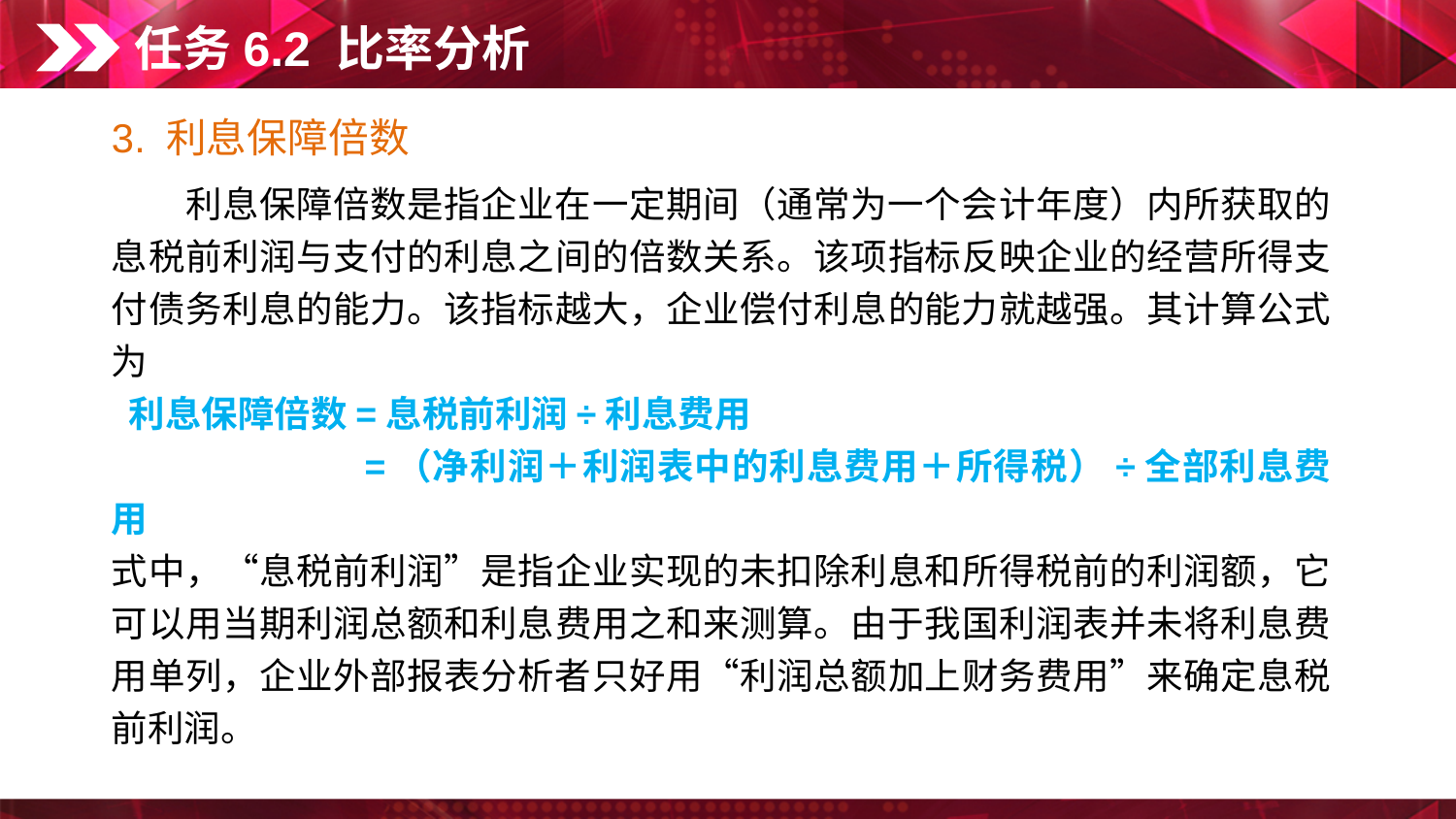

任务6.2 比率分析

3. 利息保障倍数
　　利息保障倍数是指企业在一定期间（通常为一个会计年度）内所获取的息税前利润与支付的利息之间的倍数关系。该项指标反映企业的经营所得支付债务利息的能力。该指标越大，企业偿付利息的能力就越强。其计算公式为
 利息保障倍数=息税前利润÷利息费用
 　　　　　　=（净利润＋利润表中的利息费用＋所得税）÷全部利息费用
式中，“息税前利润”是指企业实现的未扣除利息和所得税前的利润额，它可以用当期利润总额和利息费用之和来测算。由于我国利润表并未将利息费用单列，企业外部报表分析者只好用“利润总额加上财务费用”来确定息税前利润。